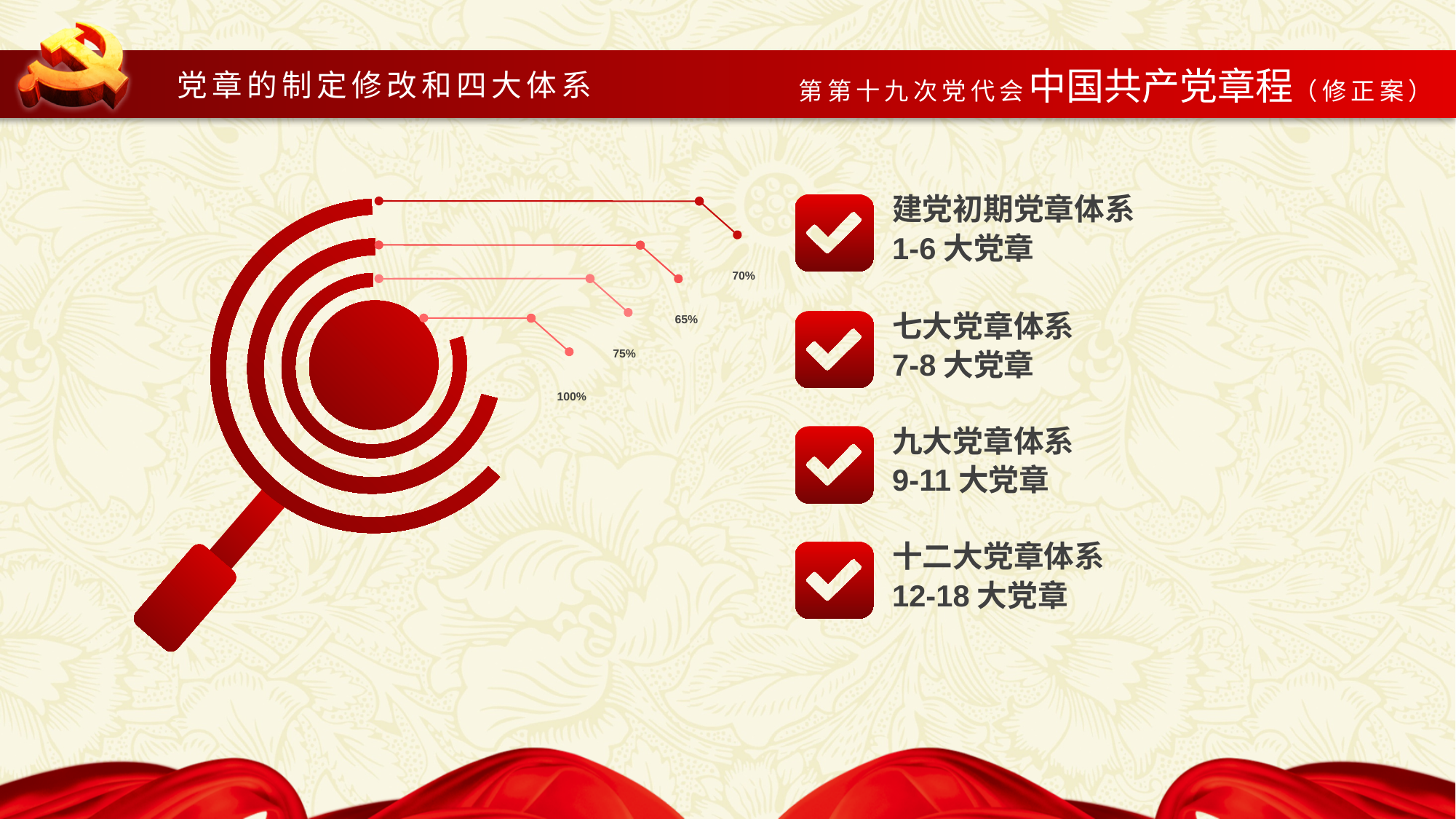

党章的制定修改和四大体系

建党初期党章体系
1-6大党章

70%

65%

七大党章体系
7-8大党章
75%
100%

九大党章体系
9-11大党章

十二大党章体系
12-18大党章